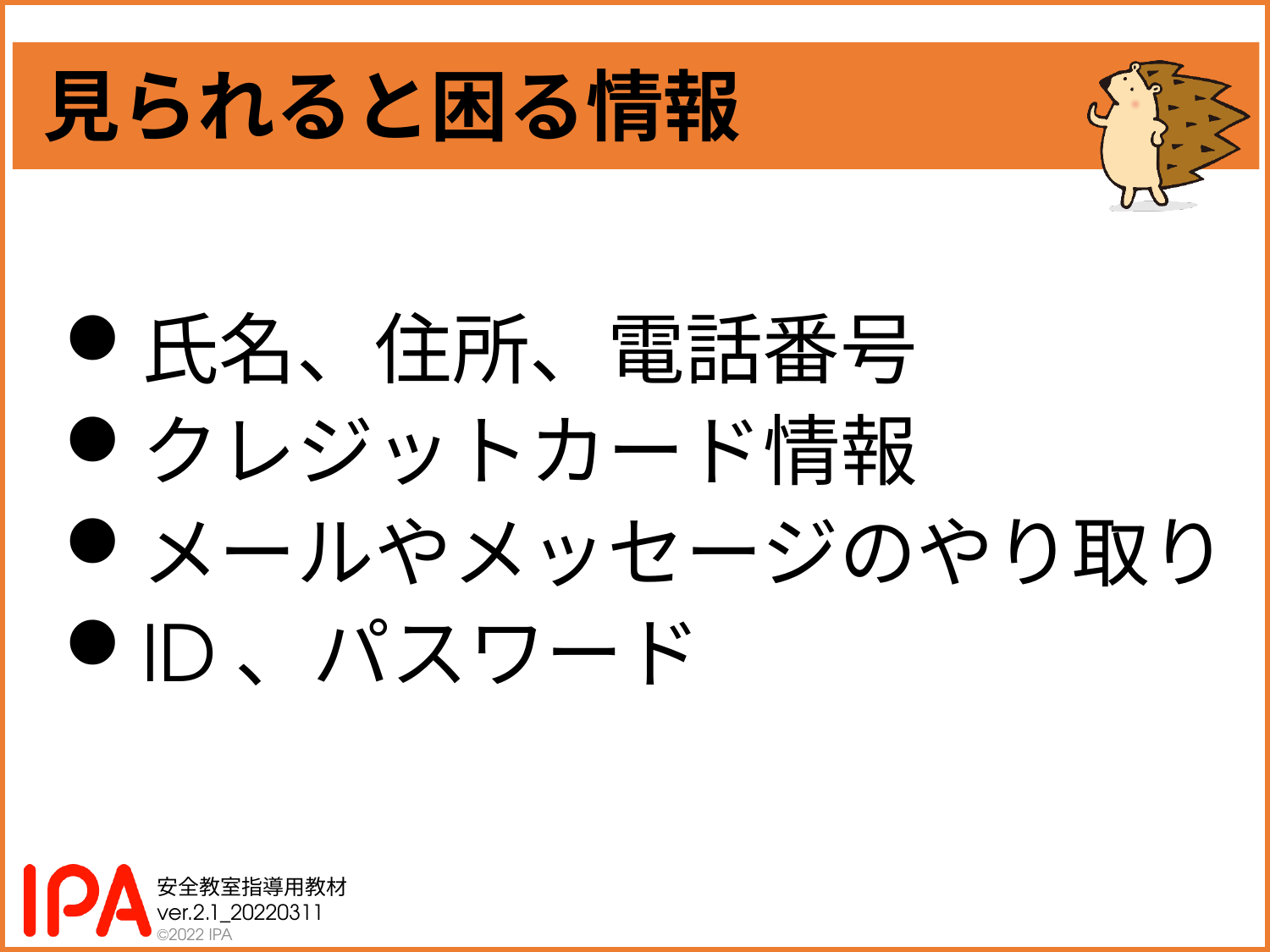

# 見られると困る情報
氏名、住所、電話番号
クレジットカード情報
メールやメッセージのやり取り
ID、パスワード